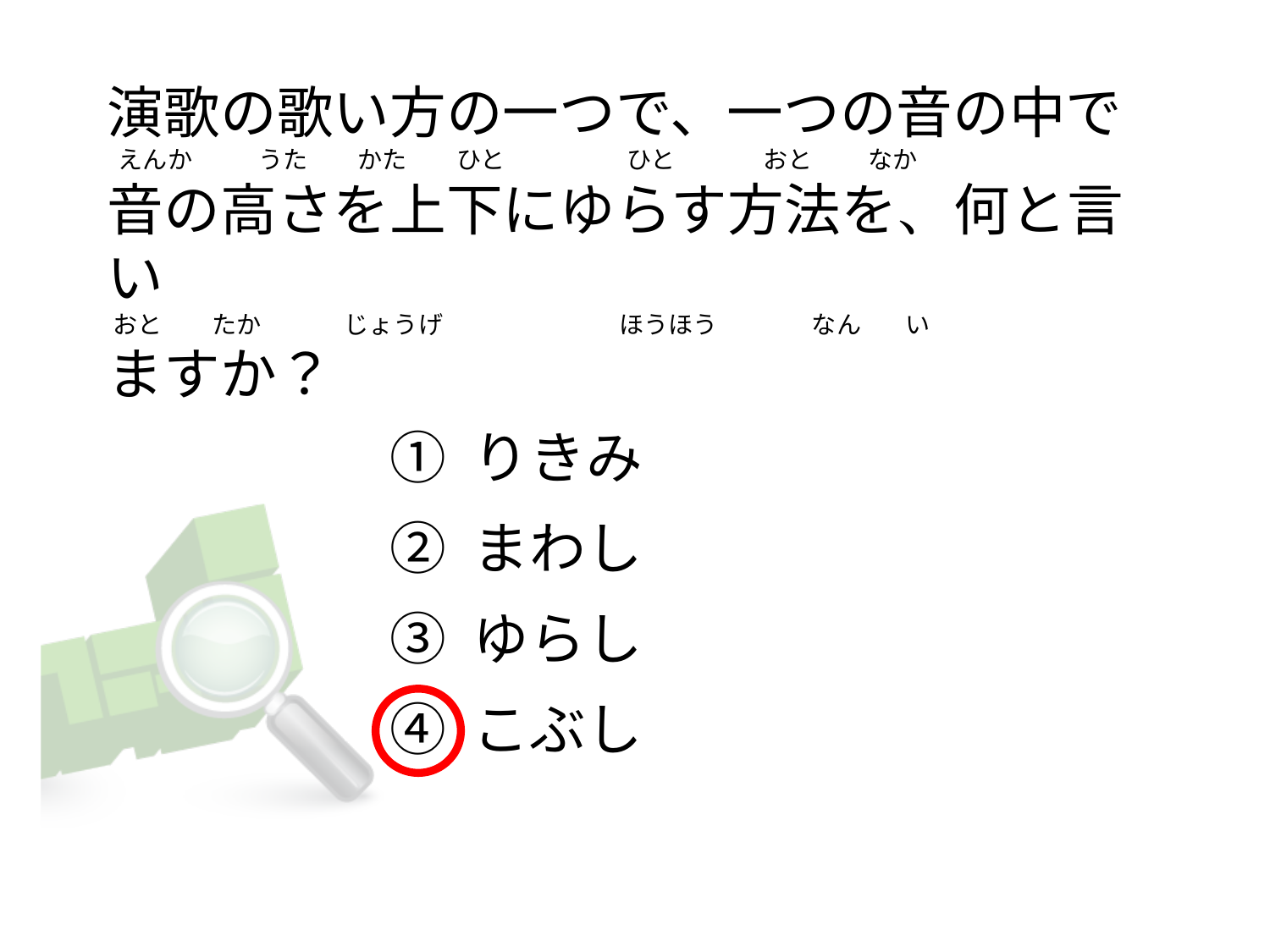

# 演歌の歌い方の一つで、一つの音の中で   えんか            うた         かた         ひと                      ひと                おと          なか 音の高さを上下にゆらす方法を、何と言い  おと         たか               じょうげ                                ほうほう                 なん        い ますか？
① りきみ
② まわし
③ ゆらし
④ こぶし